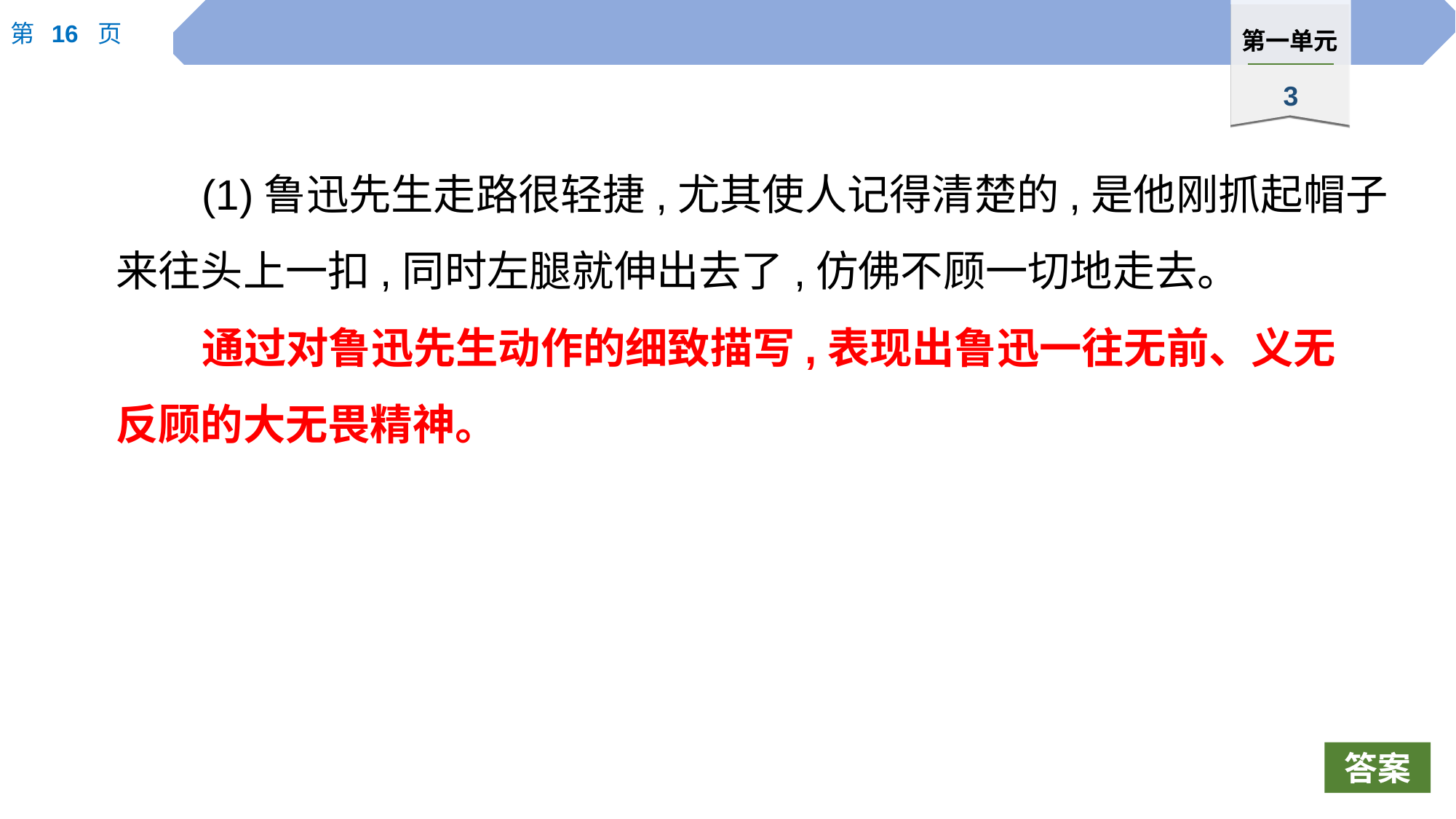

(1)鲁迅先生走路很轻捷,尤其使人记得清楚的,是他刚抓起帽子来往头上一扣,同时左腿就伸出去了,仿佛不顾一切地走去。

通过对鲁迅先生动作的细致描写,表现出鲁迅一往无前、义无反顾的大无畏精神。
答案